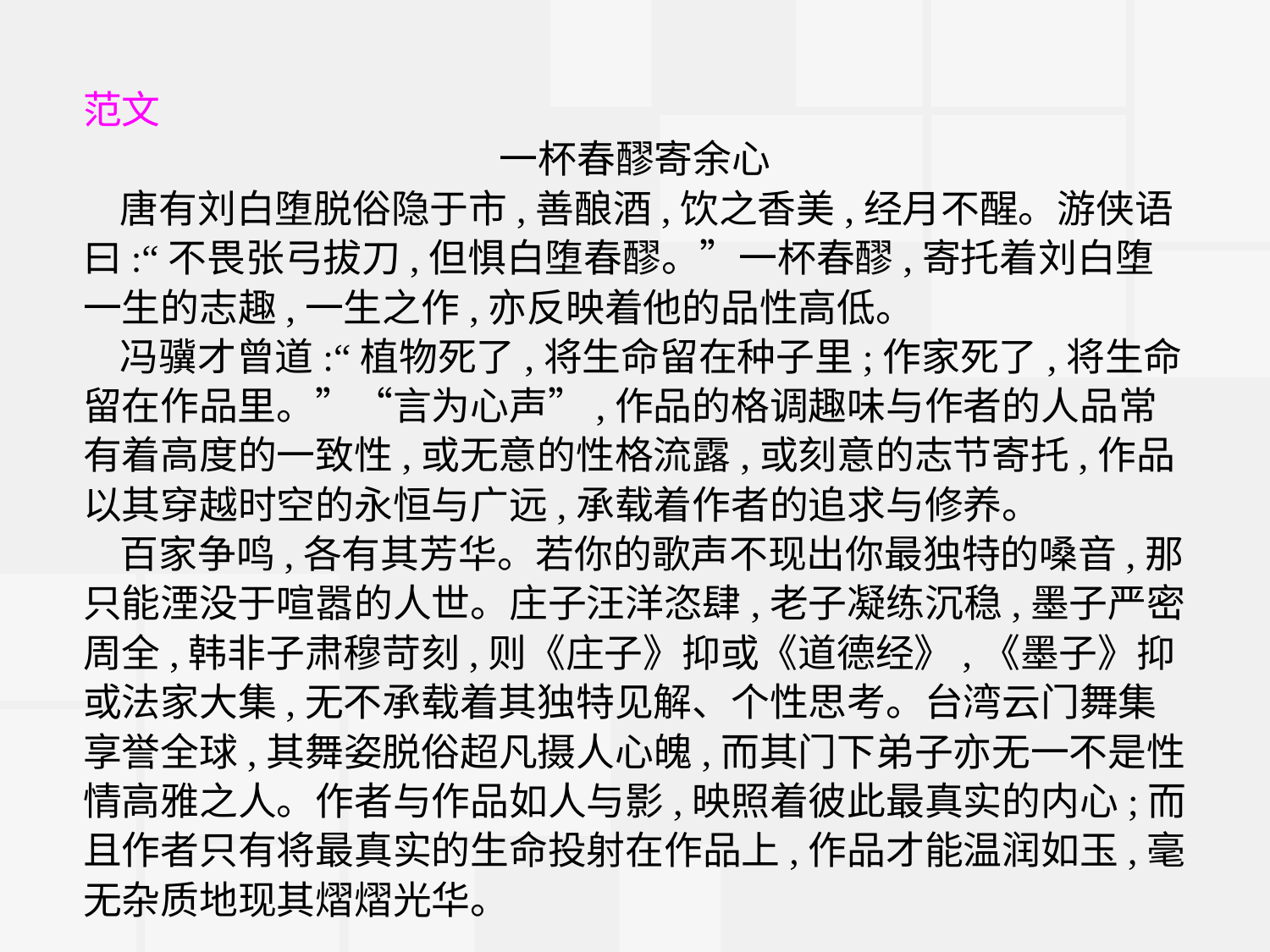

范文
一杯春醪寄余心
唐有刘白堕脱俗隐于市,善酿酒,饮之香美,经月不醒。游侠语曰:“不畏张弓拔刀,但惧白堕春醪。”一杯春醪,寄托着刘白堕一生的志趣,一生之作,亦反映着他的品性高低。
冯骥才曾道:“植物死了,将生命留在种子里;作家死了,将生命留在作品里。”“言为心声”,作品的格调趣味与作者的人品常有着高度的一致性,或无意的性格流露,或刻意的志节寄托,作品以其穿越时空的永恒与广远,承载着作者的追求与修养。
百家争鸣,各有其芳华。若你的歌声不现出你最独特的嗓音,那只能湮没于喧嚣的人世。庄子汪洋恣肆,老子凝练沉稳,墨子严密周全,韩非子肃穆苛刻,则《庄子》抑或《道德经》,《墨子》抑或法家大集,无不承载着其独特见解、个性思考。台湾云门舞集享誉全球,其舞姿脱俗超凡摄人心魄,而其门下弟子亦无一不是性情高雅之人。作者与作品如人与影,映照着彼此最真实的内心;而且作者只有将最真实的生命投射在作品上,作品才能温润如玉,毫无杂质地现其熠熠光华。